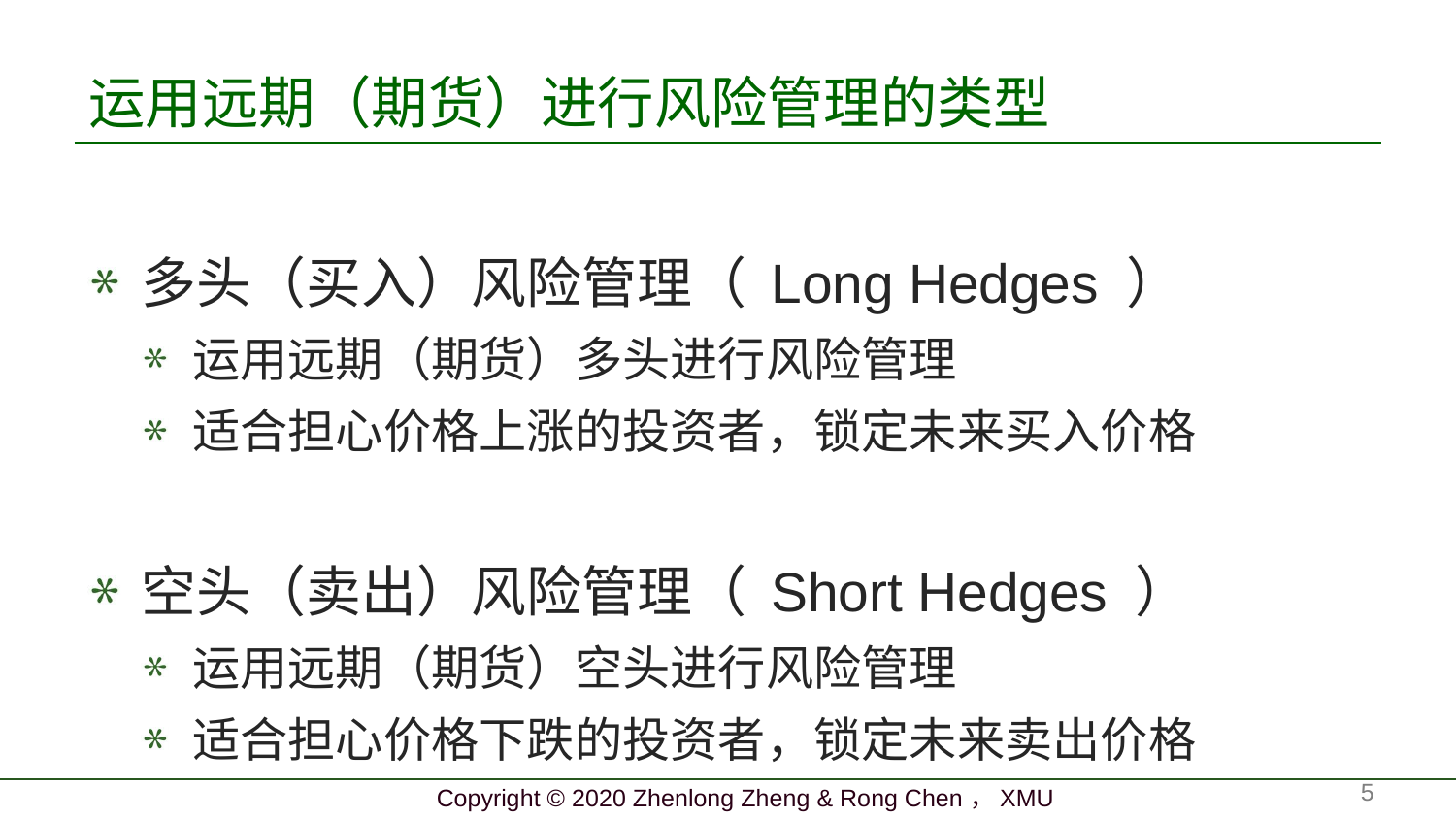

# 运用远期（期货）进行风险管理的类型

多头（买入）风险管理（ Long Hedges ）
运用远期（期货）多头进行风险管理
适合担心价格上涨的投资者，锁定未来买入价格

空头（卖出）风险管理（ Short Hedges ）
运用远期（期货）空头进行风险管理
适合担心价格下跌的投资者，锁定未来卖出价格
5